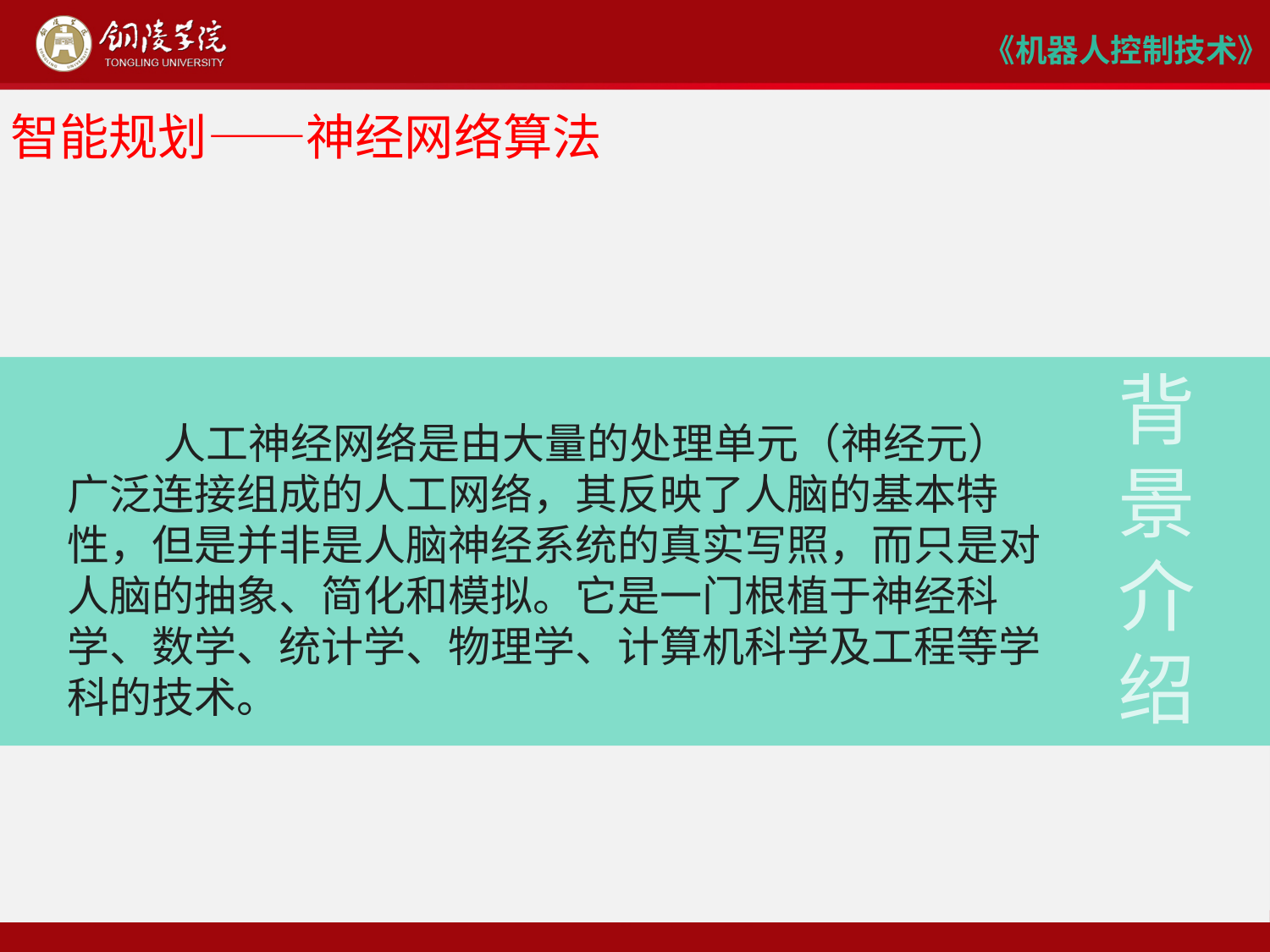

# 智能规划——神经网络算法

           人工神经网络是由大量的处理单元（神经元）广泛连接组成的人工网络，其反映了人脑的基本特性，但是并非是人脑神经系统的真实写照，而只是对人脑的抽象、简化和模拟。它是一门根植于神经科学、数学、统计学、物理学、计算机科学及工程等学科的技术。
背
景
介
绍